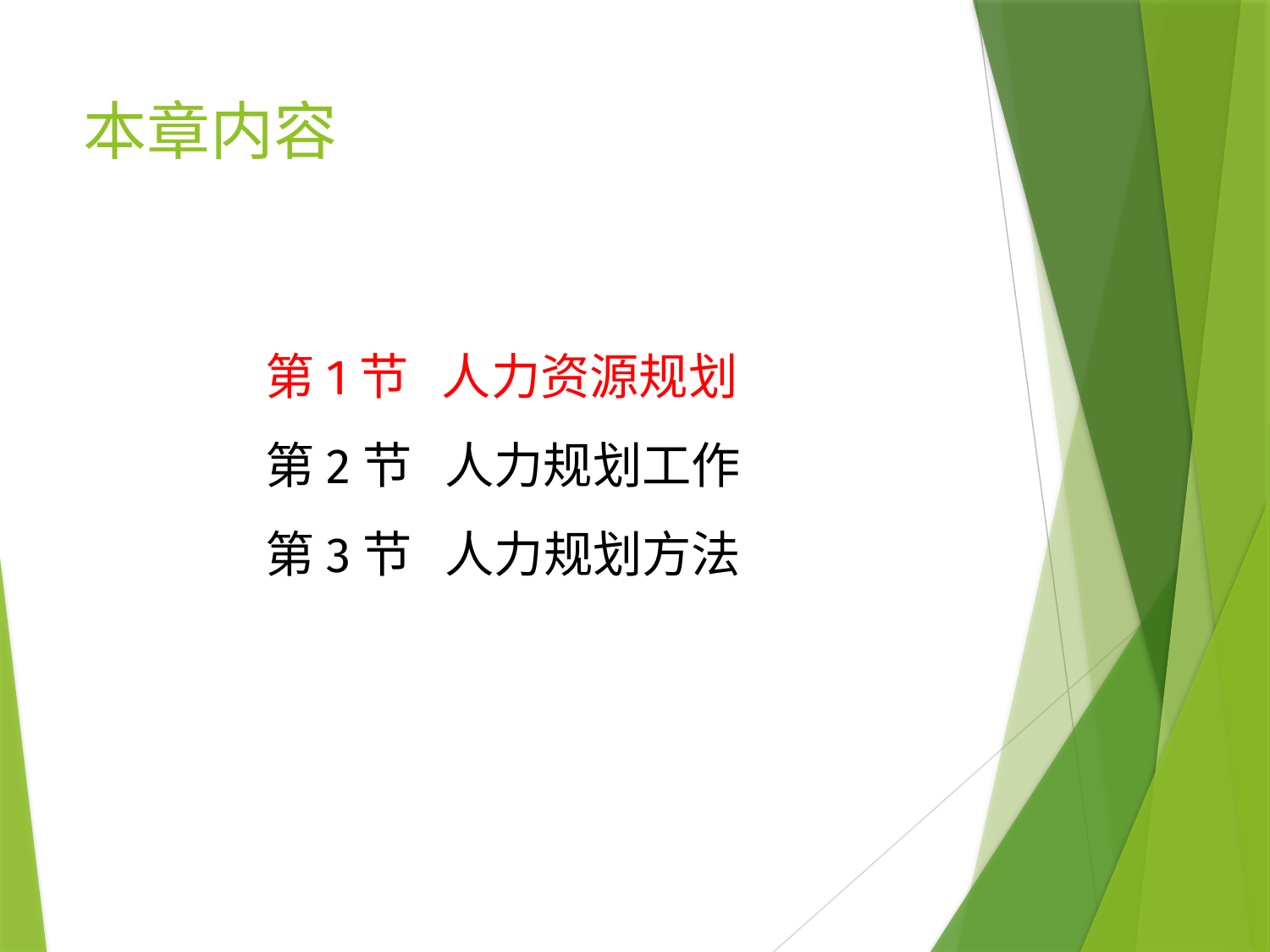

# 本章内容
第1节   人力资源规划
第2节   人力规划工作
第3节   人力规划方法